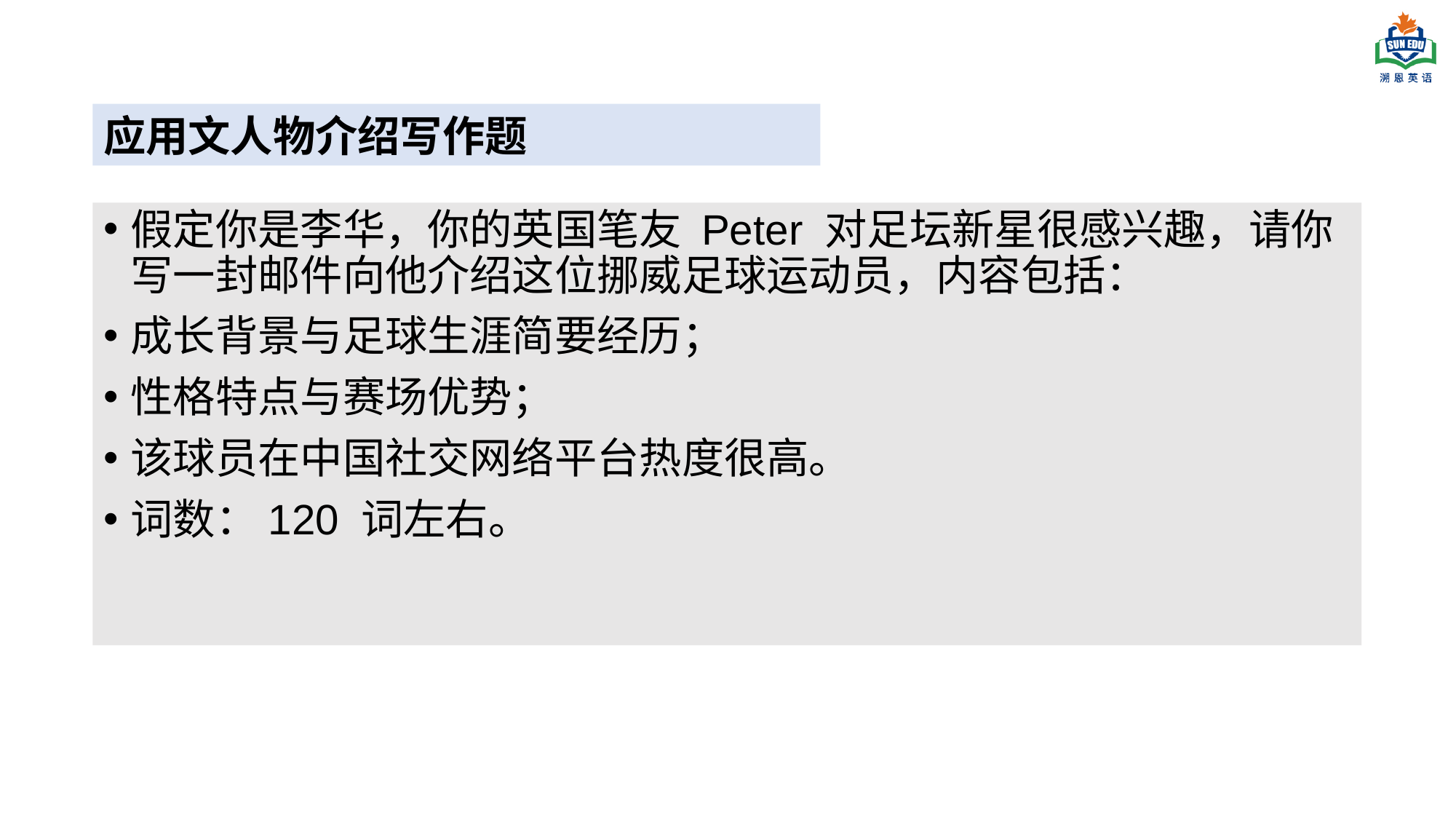

应用文人物介绍写作题
假定你是李华，你的英国笔友 Peter 对足坛新星很感兴趣，请你写一封邮件向他介绍这位挪威足球运动员，内容包括：
成长背景与足球生涯简要经历；
性格特点与赛场优势；
该球员在中国社交网络平台热度很高。
词数：120 词左右。